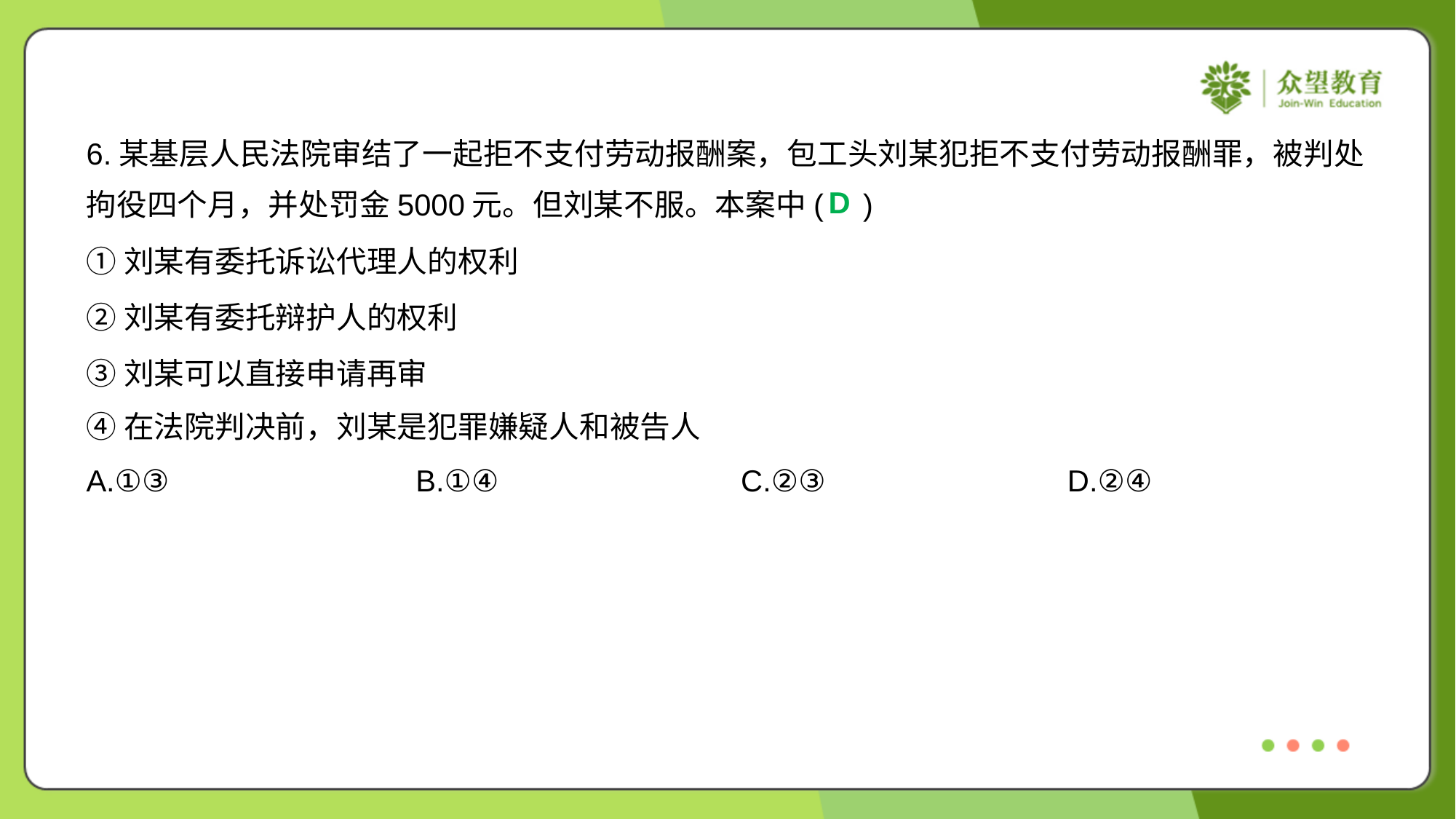

6.某基层人民法院审结了一起拒不支付劳动报酬案，包工头刘某犯拒不支付劳动报酬罪，被判处
拘役四个月，并处罚金5000元。但刘某不服。本案中(     )
D
①刘某有委托诉讼代理人的权利
②刘某有委托辩护人的权利
③刘某可以直接申请再审
④在法院判决前，刘某是犯罪嫌疑人和被告人
A.①③	B.①④	C.②③	D.②④